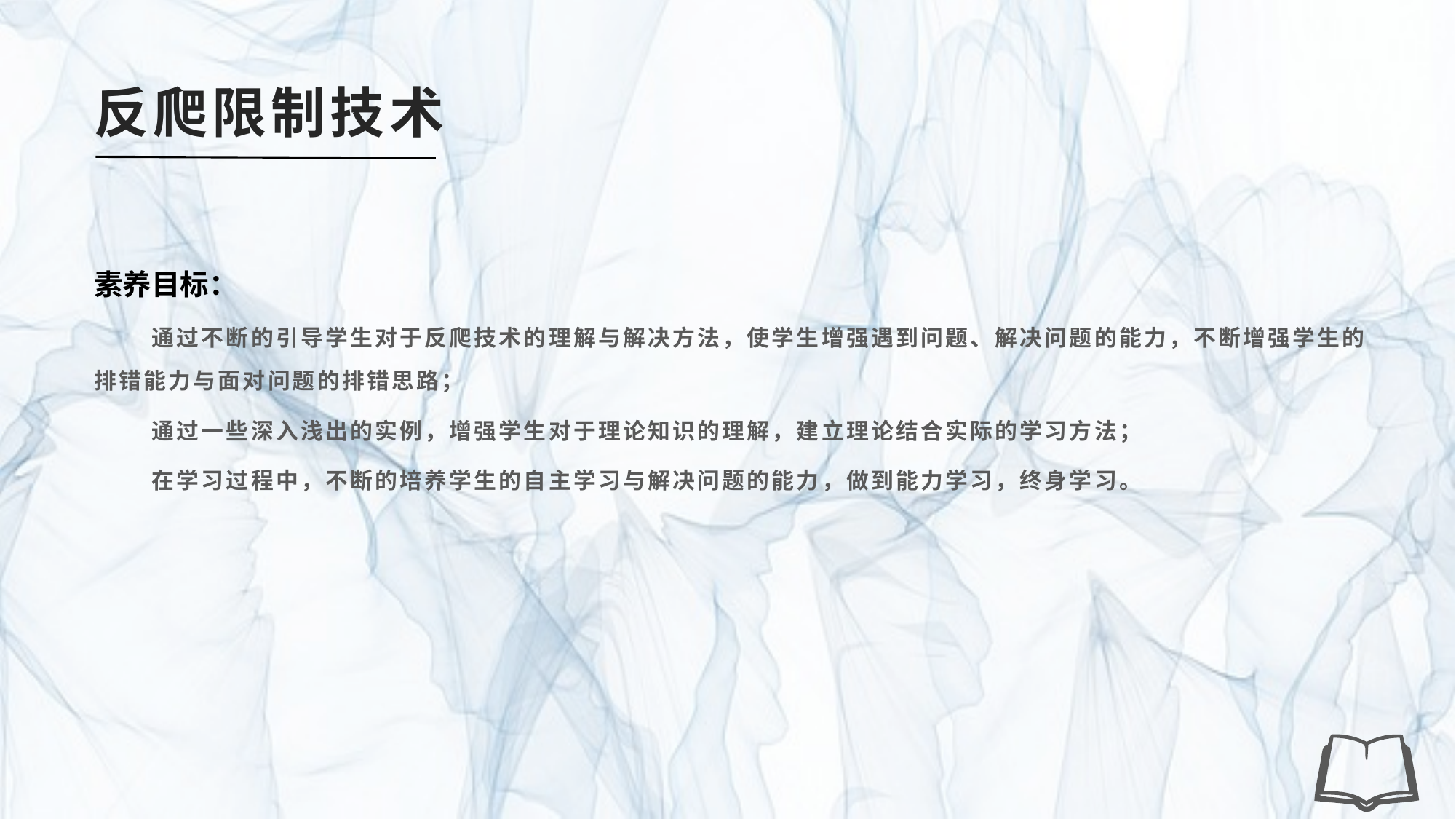

# 反爬限制技术
素养目标：
通过不断的引导学生对于反爬技术的理解与解决方法，使学生增强遇到问题、解决问题的能力，不断增强学生的排错能力与面对问题的排错思路；
通过一些深入浅出的实例，增强学生对于理论知识的理解，建立理论结合实际的学习方法；
在学习过程中，不断的培养学生的自主学习与解决问题的能力，做到能力学习，终身学习。

4